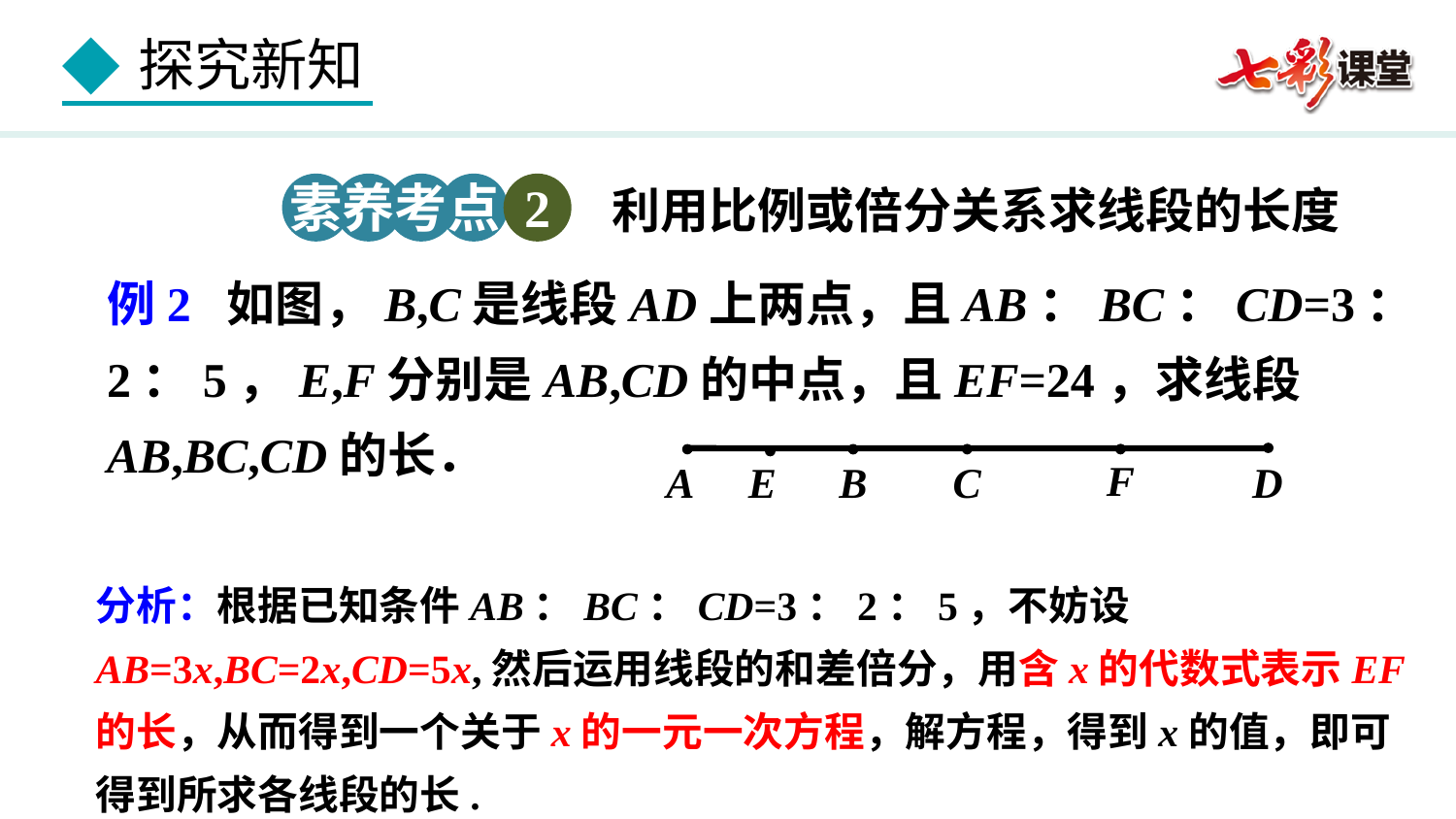

素养考点 2

利用比例或倍分关系求线段的长度
例2  如图，B,C是线段AD上两点，且AB：BC：CD=3：2：5，E,F分别是AB,CD的中点，且EF=24，求线段AB,BC,CD的长．

F
E

B

C
D

A

分析：根据已知条件AB：BC：CD=3：2：5，不妨设AB=3x,BC=2x,CD=5x,然后运用线段的和差倍分，用含x的代数式表示EF的长，从而得到一个关于x的一元一次方程，解方程，得到x的值，即可得到所求各线段的长.